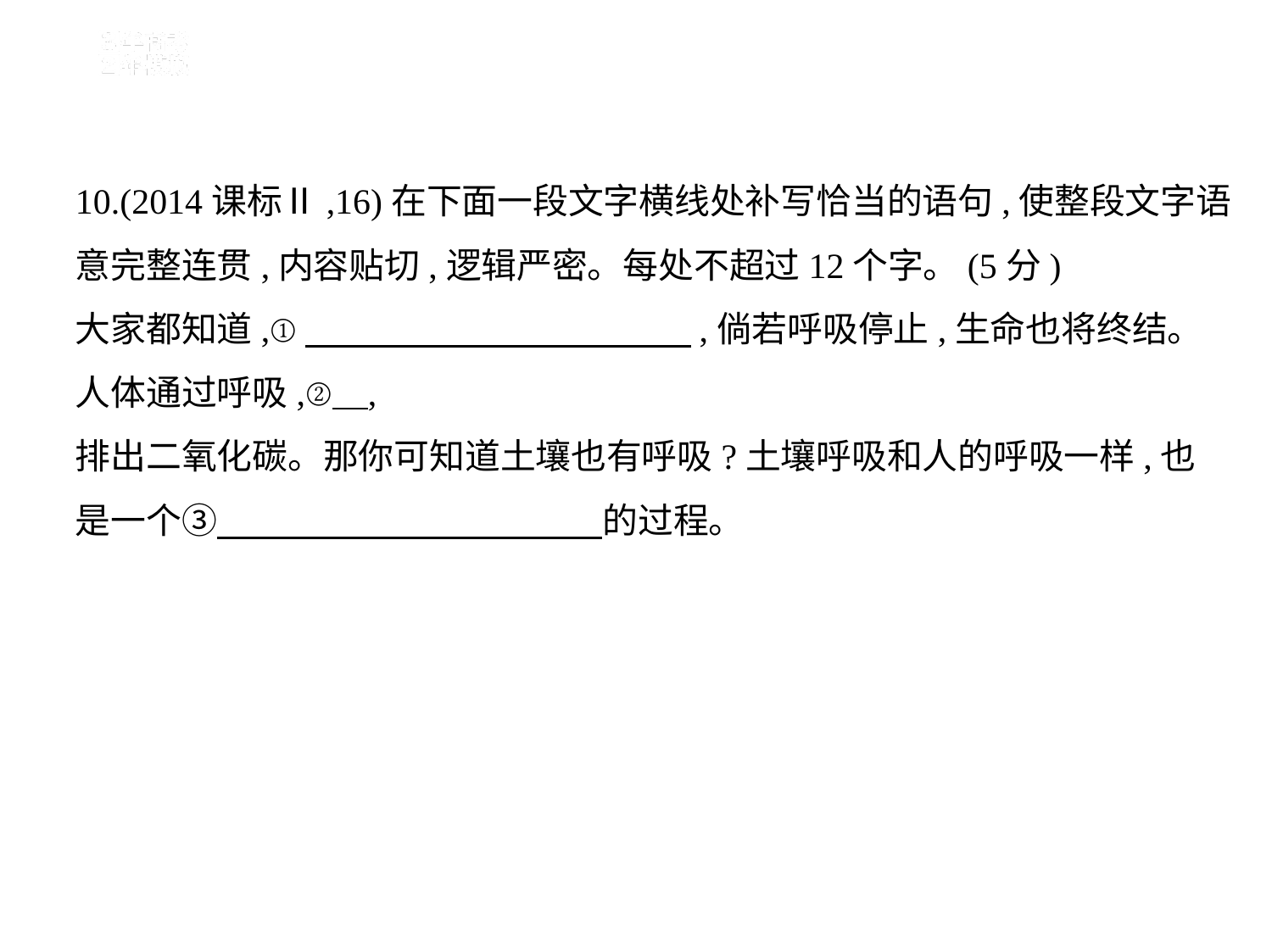

10.(2014课标Ⅱ,16)在下面一段文字横线处补写恰当的语句,使整段文字语
意完整连贯,内容贴切,逻辑严密。每处不超过12个字。(5分)
大家都知道,①　　　　　　　　　　    ,倘若呼吸停止,生命也将终结。
人体通过呼吸,②    ,
排出二氧化碳。那你可知道土壤也有呼吸?土壤呼吸和人的呼吸一样,也
是一个③　　　　　　　　　　    的过程。